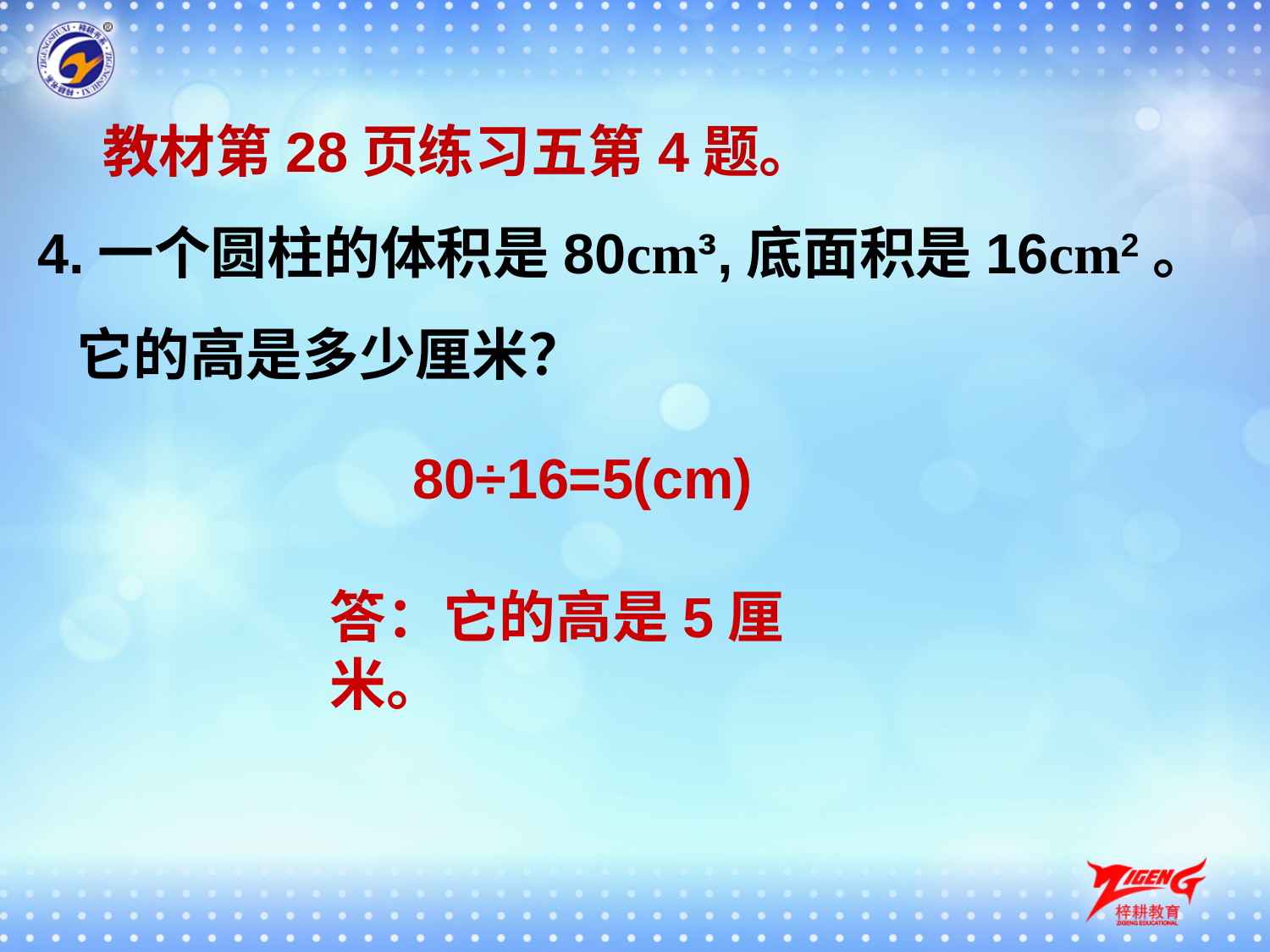

教材第28页练习五第4题。
4.一个圆柱的体积是80cm³,底面积是16cm2。
  它的高是多少厘米？
80÷16=5(cm)
答：它的高是5厘米。